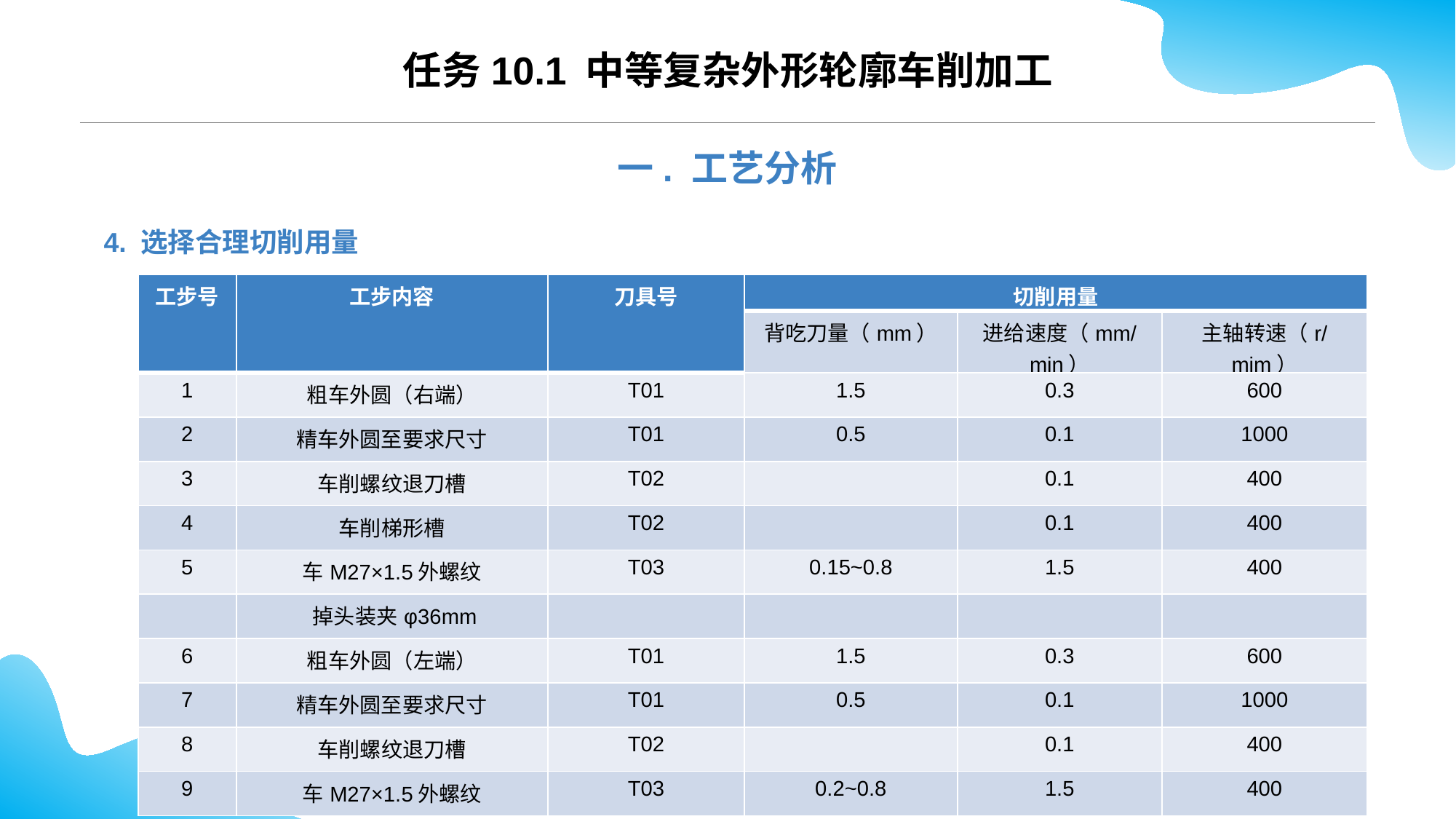

CONTENTS
任务10.1 中等复杂外形轮廓车削加工
一. 工艺分析
4. 选择合理切削用量
| 工步号 | 工步内容 | 刀具号 | 切削用量 |  |  |
| --- | --- | --- | --- | --- | --- |
|  |  |  | 背吃刀量（mm） | 进给速度（mm/min） | 主轴转速（r/mim） |
| 1 | 粗车外圆（右端） | T01 | 1.5 | 0.3 | 600 |
| 2 | 精车外圆至要求尺寸 | T01 | 0.5 | 0.1 | 1000 |
| 3 | 车削螺纹退刀槽 | T02 |  | 0.1 | 400 |
| 4 | 车削梯形槽 | T02 |  | 0.1 | 400 |
| 5 | 车M27×1.5外螺纹 | T03 | 0.15~0.8 | 1.5 | 400 |
|  | 掉头装夹φ36mm |  |  |  |  |
| 6 | 粗车外圆（左端） | T01 | 1.5 | 0.3 | 600 |
| 7 | 精车外圆至要求尺寸 | T01 | 0.5 | 0.1 | 1000 |
| 8 | 车削螺纹退刀槽 | T02 |  | 0.1 | 400 |
| 9 | 车M27×1.5外螺纹 | T03 | 0.2~0.8 | 1.5 | 400 |